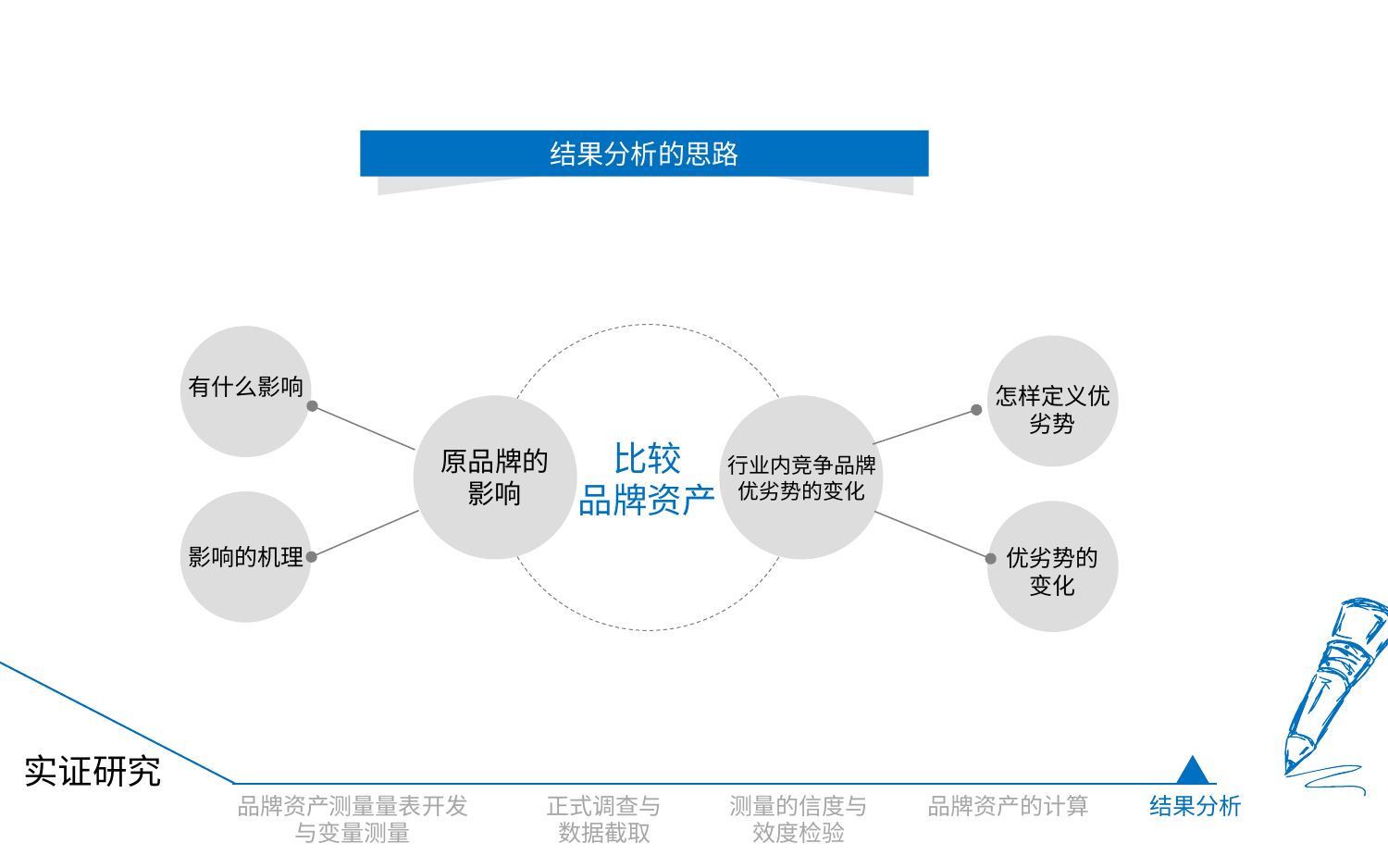

结果分析的思路

比较
品牌资产
原品牌的影响
行业内竞争品牌优劣势的变化

有什么影响
怎样定义优劣势

影响的机理
优劣势的
变化

实证研究

品牌资产测量量表开发
与变量测量
正式调查与
数据截取
测量的信度与效度检验
品牌资产的计算
结果分析